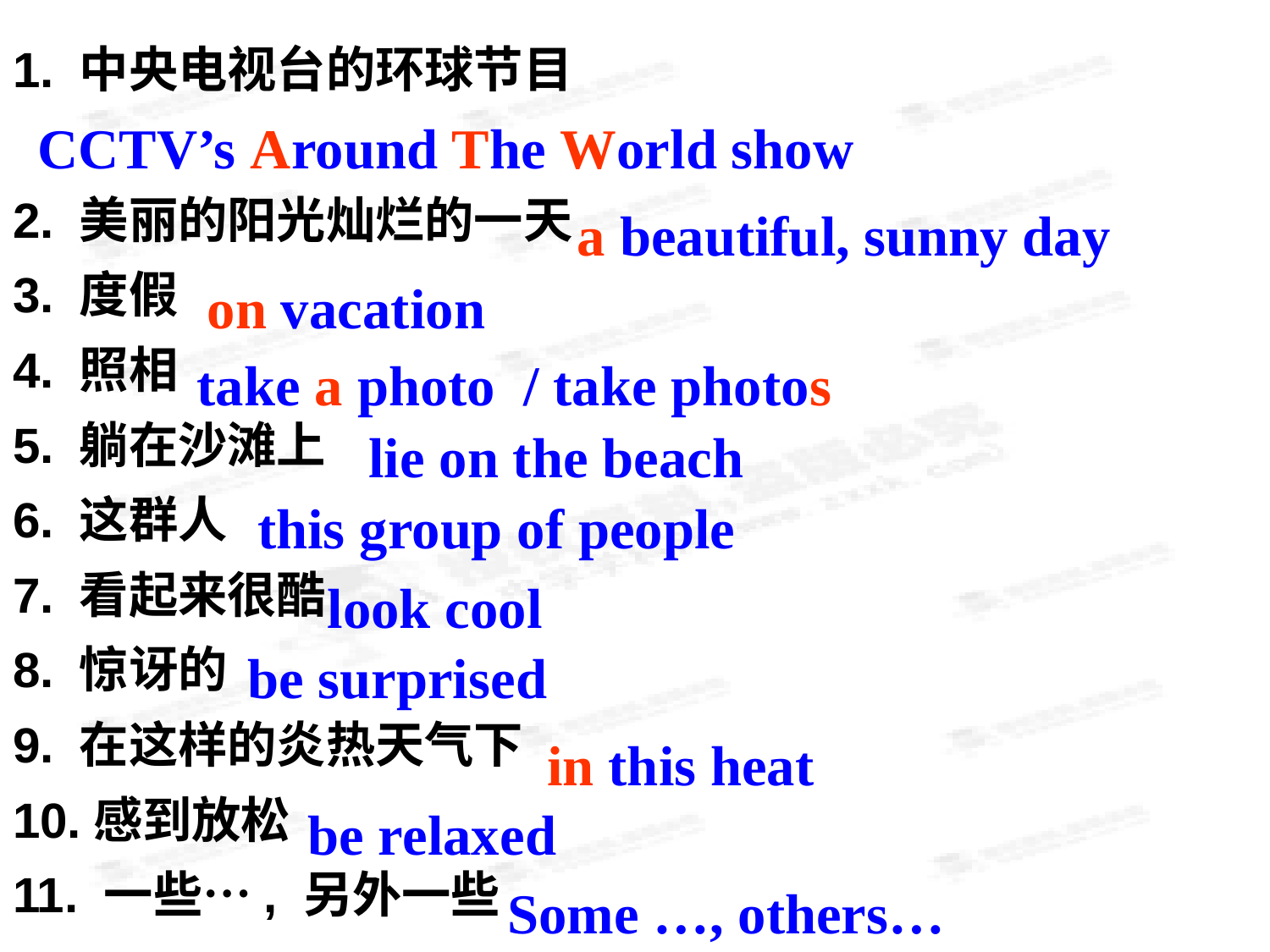

1. 中央电视台的环球节目

2. 美丽的阳光灿烂的一天
3. 度假
4. 照相
5. 躺在沙滩上
6. 这群人
7. 看起来很酷
8. 惊讶的
9. 在这样的炎热天气下
10.感到放松
11. 一些…, 另外一些

CCTV’s Around The World show
a beautiful, sunny day
on vacation
take a photo  / take photos
 lie on the beach
this group of people

look cool
be surprised
in this heat
be relaxed
Some …, others…